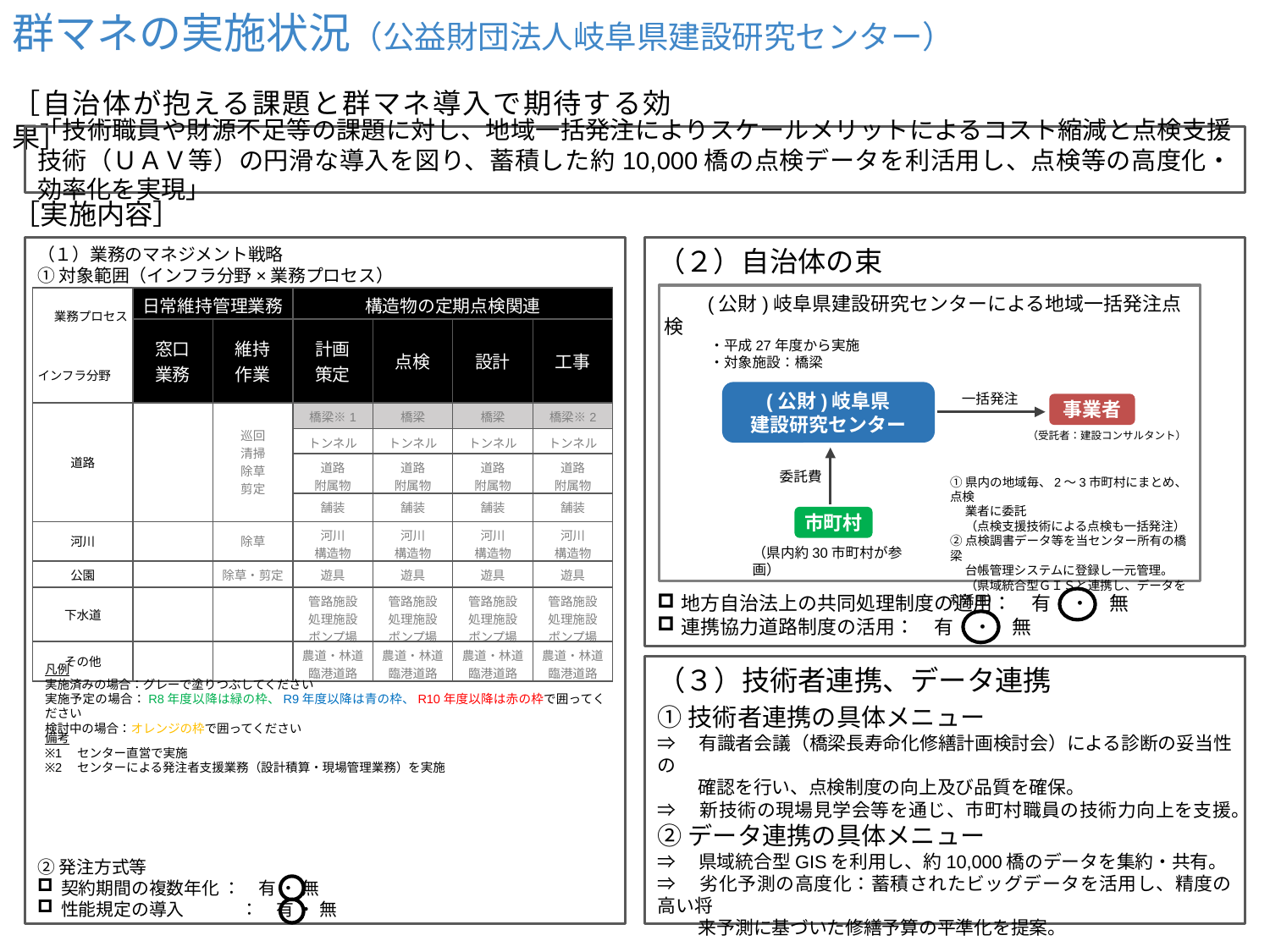

群マネの実施状況（公益財団法人岐阜県建設研究センター）
［自治体が抱える課題と群マネ導入で期待する効果］
「技術職員や財源不足等の課題に対し、地域一括発注によりスケールメリットによるコスト縮減と点検支援技術（ＵＡＶ等）の円滑な導入を図り、蓄積した約10,000橋の点検データを利活用し、点検等の高度化・効率化を実現」
［実施内容］
（１）業務のマネジメント戦略
（２）自治体の束
①対象範囲（インフラ分野×業務プロセス）
　　(公財)岐阜県建設研究センターによる地域一括発注点検
| 業務プロセス インフラ分野 | 日常維持管理業務 |  | 構造物の定期点検関連 |  |  |  |
| --- | --- | --- | --- | --- | --- | --- |
|  | 窓口 業務 | 維持 作業 | 計画 策定 | 点検 | 設計 | 工事 |
| 道路 |  | 巡回 清掃 除草 剪定 | 橋梁※1 | 橋梁 | 橋梁 | 橋梁※2 |
|  |  |  | トンネル | トンネル | トンネル | トンネル |
|  |  |  | 道路 附属物 | 道路 附属物 | 道路 附属物 | 道路 附属物 |
|  |  |  | 舗装 | 舗装 | 舗装 | 舗装 |
| 河川 |  | 除草 | 河川 構造物 | 河川 構造物 | 河川 構造物 | 河川 構造物 |
| 公園 |  | 除草・剪定 | 遊具 | 遊具 | 遊具 | 遊具 |
| 下水道 |  |  | 管路施設 処理施設 ポンプ場 | 管路施設 処理施設 ポンプ場 | 管路施設 処理施設 ポンプ場 | 管路施設 処理施設 ポンプ場 |
| その他 |  |  | 農道・林道 臨港道路 | 農道・林道 臨港道路 | 農道・林道 臨港道路 | 農道・林道 臨港道路 |
・平成27年度から実施
・対象施設：橋梁
(公財)岐阜県
建設研究センター
一括発注
事業者
（受託者：建設コンサルタント）
委託費
①県内の地域毎、2～3市町村にまとめ、点検
　 業者に委託
　 （点検支援技術による点検も一括発注）
②点検調書データ等を当センター所有の橋梁
　 台帳管理システムに登録し一元管理。
　 （県域統合型ＧＩＳと連携し、データを利活用）
市町村
（県内約30市町村が参画）
地方自治法上の共同処理制度の適用：　有　・　無
連携協力道路制度の活用：　有　・　無

（３）技術者連携、データ連携
凡例
実施済みの場合：グレーで塗りつぶしてください
実施予定の場合：R8年度以降は緑の枠、R9年度以降は青の枠、R10年度以降は赤の枠で囲ってください
検討中の場合：オレンジの枠で囲ってください
①技術者連携の具体メニュー
⇒　有識者会議（橋梁長寿命化修繕計画検討会）による診断の妥当性の
　　 確認を行い、点検制度の向上及び品質を確保。
⇒　新技術の現場見学会等を通じ、市町村職員の技術力向上を支援。
②データ連携の具体メニュー
⇒　県域統合型GISを利用し、約10,000橋のデータを集約・共有。
⇒　劣化予測の高度化：蓄積されたビッグデータを活用し、精度の高い将
　　 来予測に基づいた修繕予算の平準化を提案。

備考
※1　センター直営で実施
※2　センターによる発注者支援業務（設計積算・現場管理業務）を実施
②発注方式等
契約期間の複数年化 ：　有 ・ 無
性能規定の導入　　　 ：　有 ・ 無